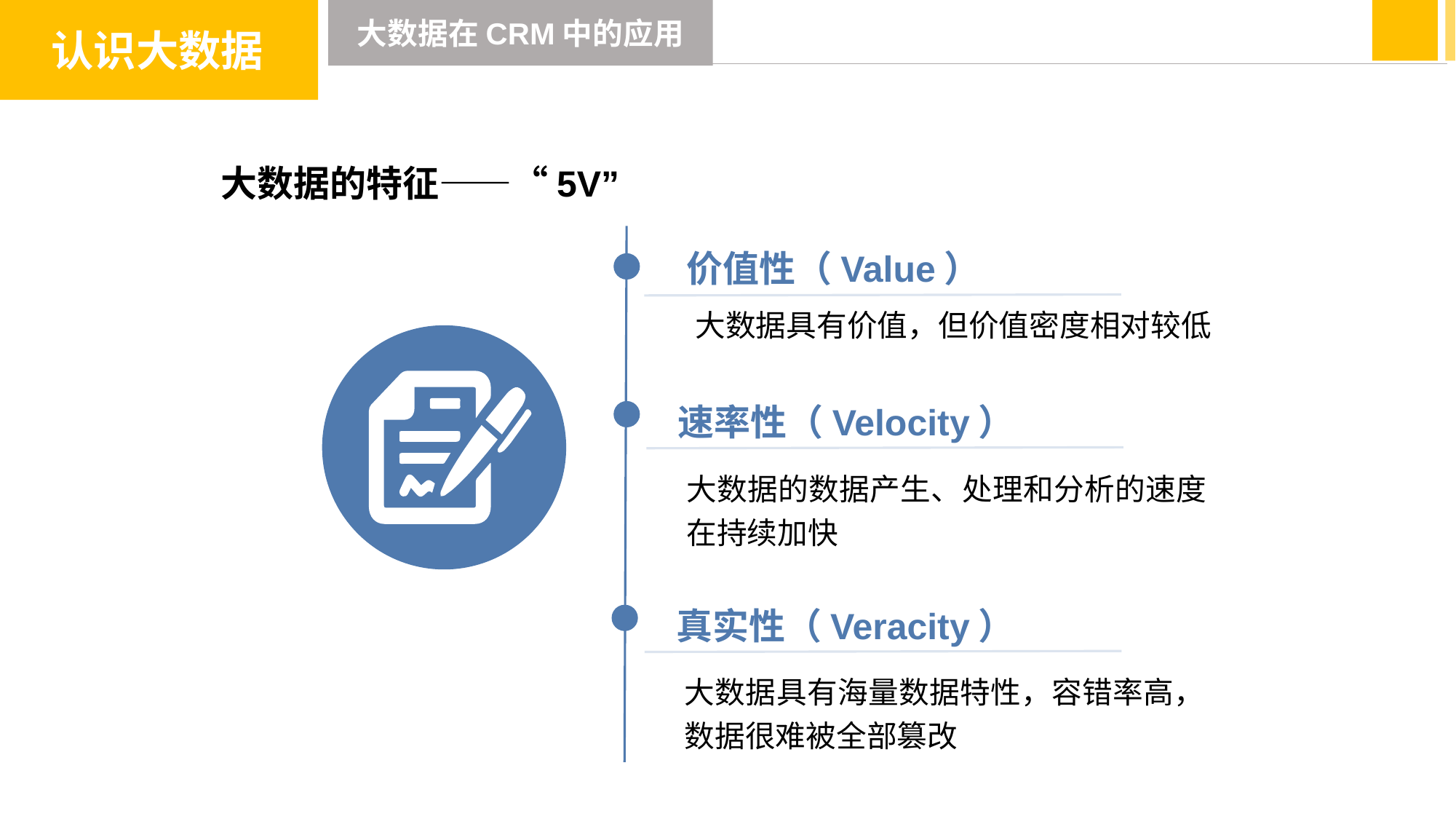

认识大数据
大数据在CRM中的应用

大数据的特征——“5V”
价值性（Value）

大数据具有价值，但价值密度相对较低

速率性（Velocity）

大数据的数据产生、处理和分析的速度在持续加快
真实性（Veracity）

大数据具有海量数据特性，容错率高，数据很难被全部篡改